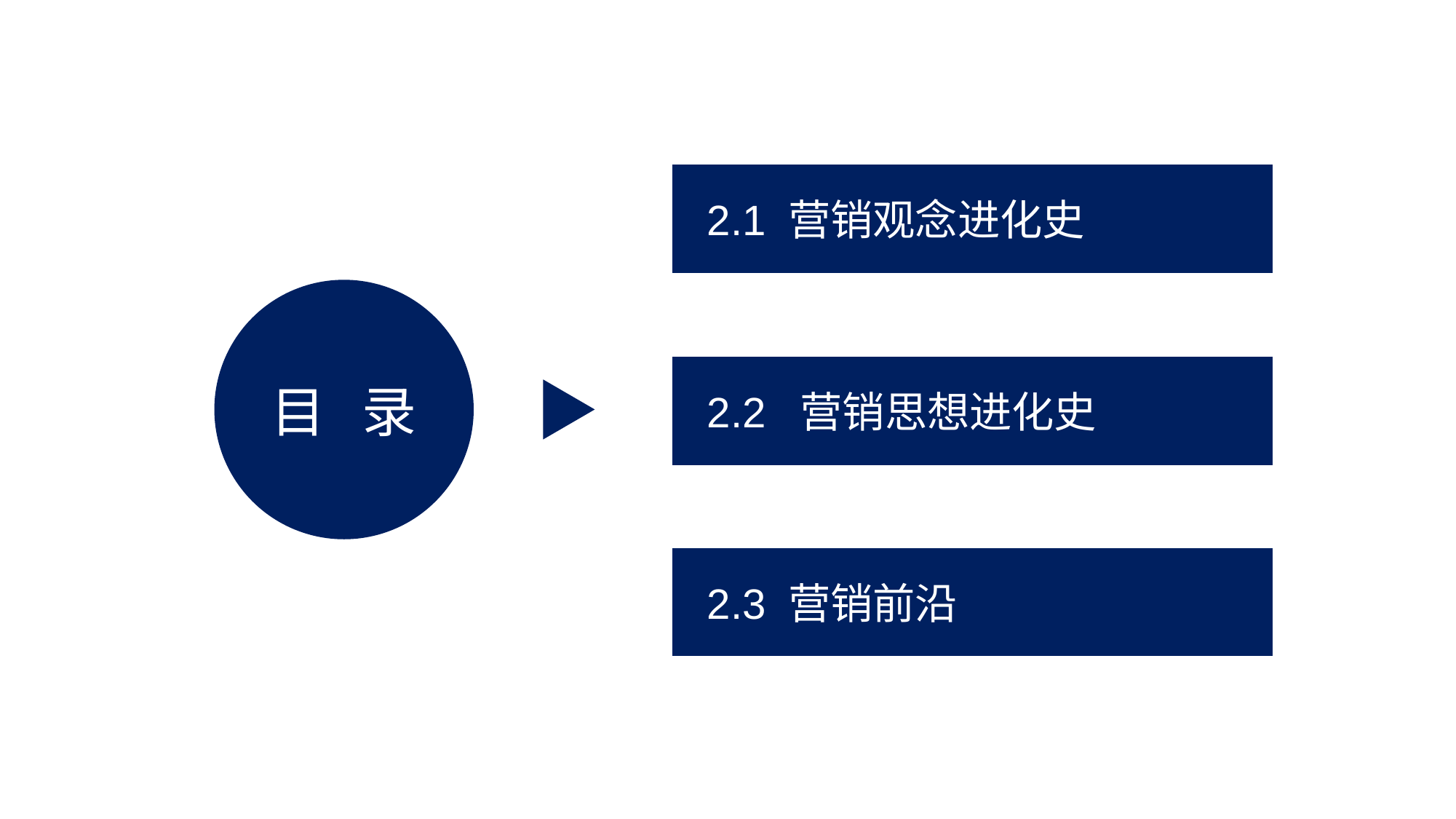

2.1 营销观念进化史

目   录
  2.2  营销思想进化史

  2.3 营销前沿